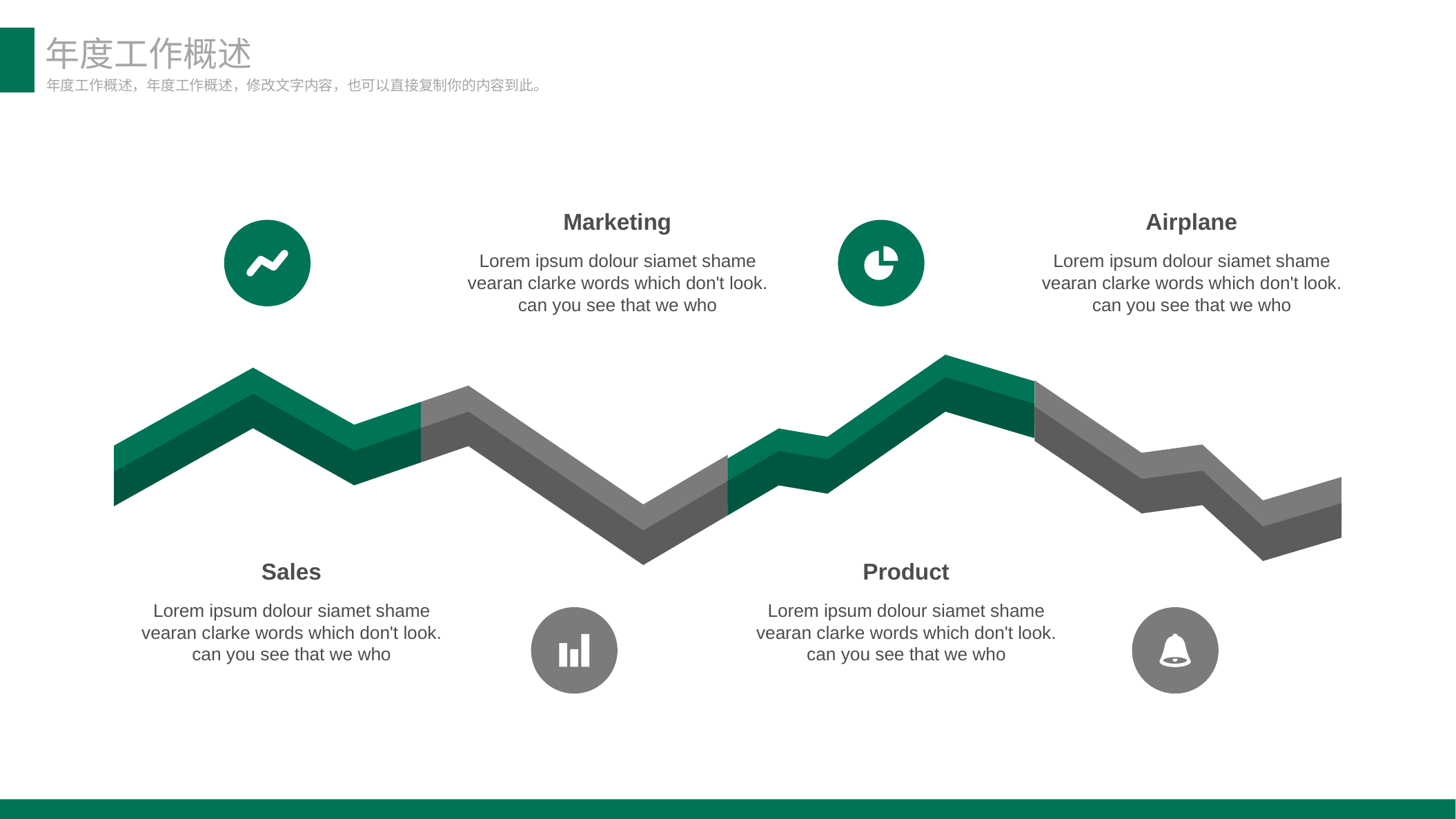

年度工作概述
年度工作概述，年度工作概述，修改文字内容，也可以直接复制你的内容到此。
Marketing
Airplane

Lorem ipsum dolour siamet shame vearan clarke words which don't look. can you see that we who
Lorem ipsum dolour siamet shame vearan clarke words which don't look. can you see that we who

Sales
Product
Lorem ipsum dolour siamet shame vearan clarke words which don't look. can you see that we who
Lorem ipsum dolour siamet shame vearan clarke words which don't look. can you see that we who